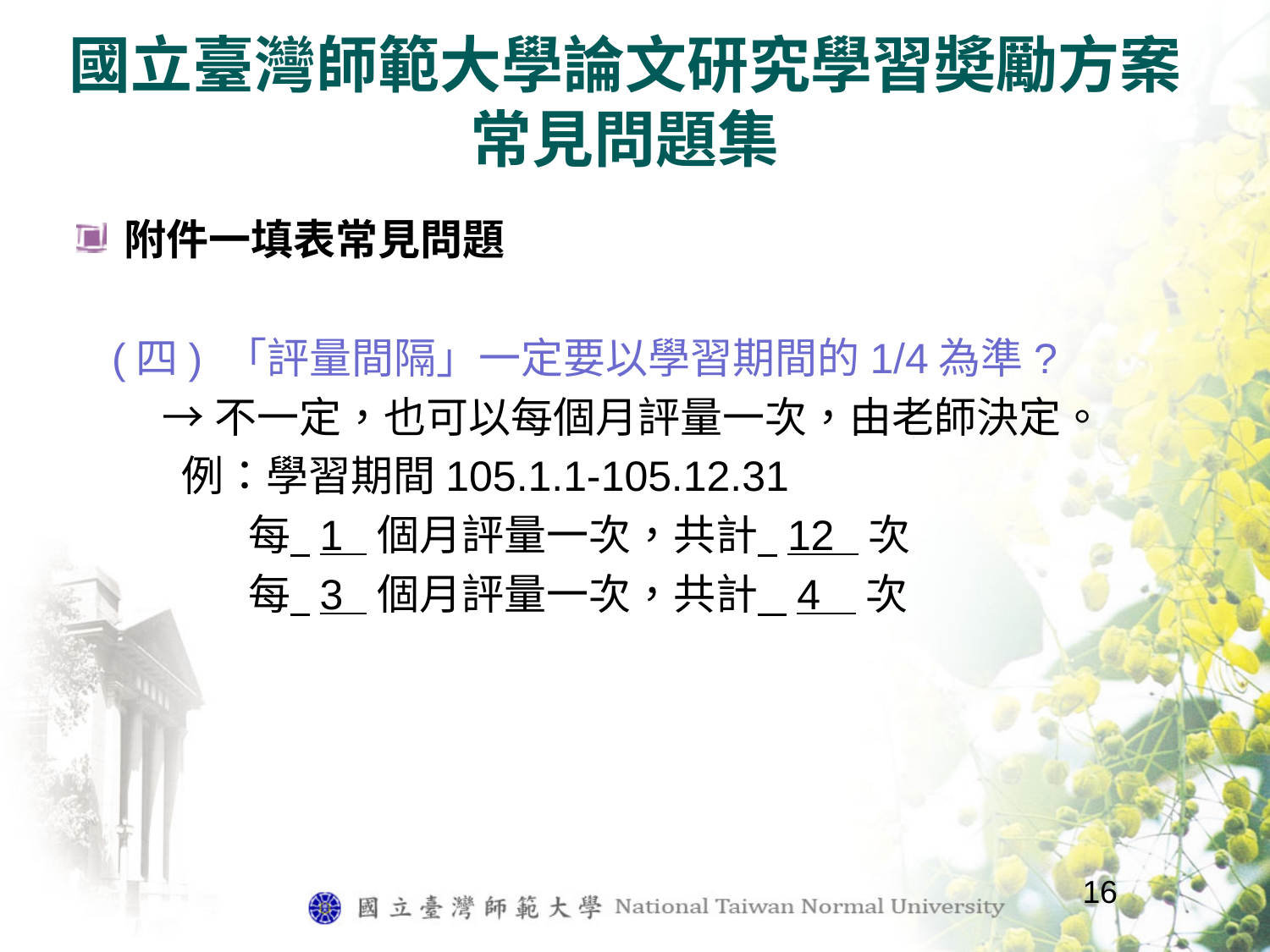

# 國立臺灣師範大學論文研究學習奬勵方案常見問題集
附件一填表常見問題

   (四) 「評量間隔」一定要以學習期間的1/4為準?
         →不一定，也可以每個月評量一次，由老師決定。
          例：學習期間105.1.1-105.12.31
                 每  1  個月評量一次，共計  12  次
                 每  3  個月評量一次，共計   4   次